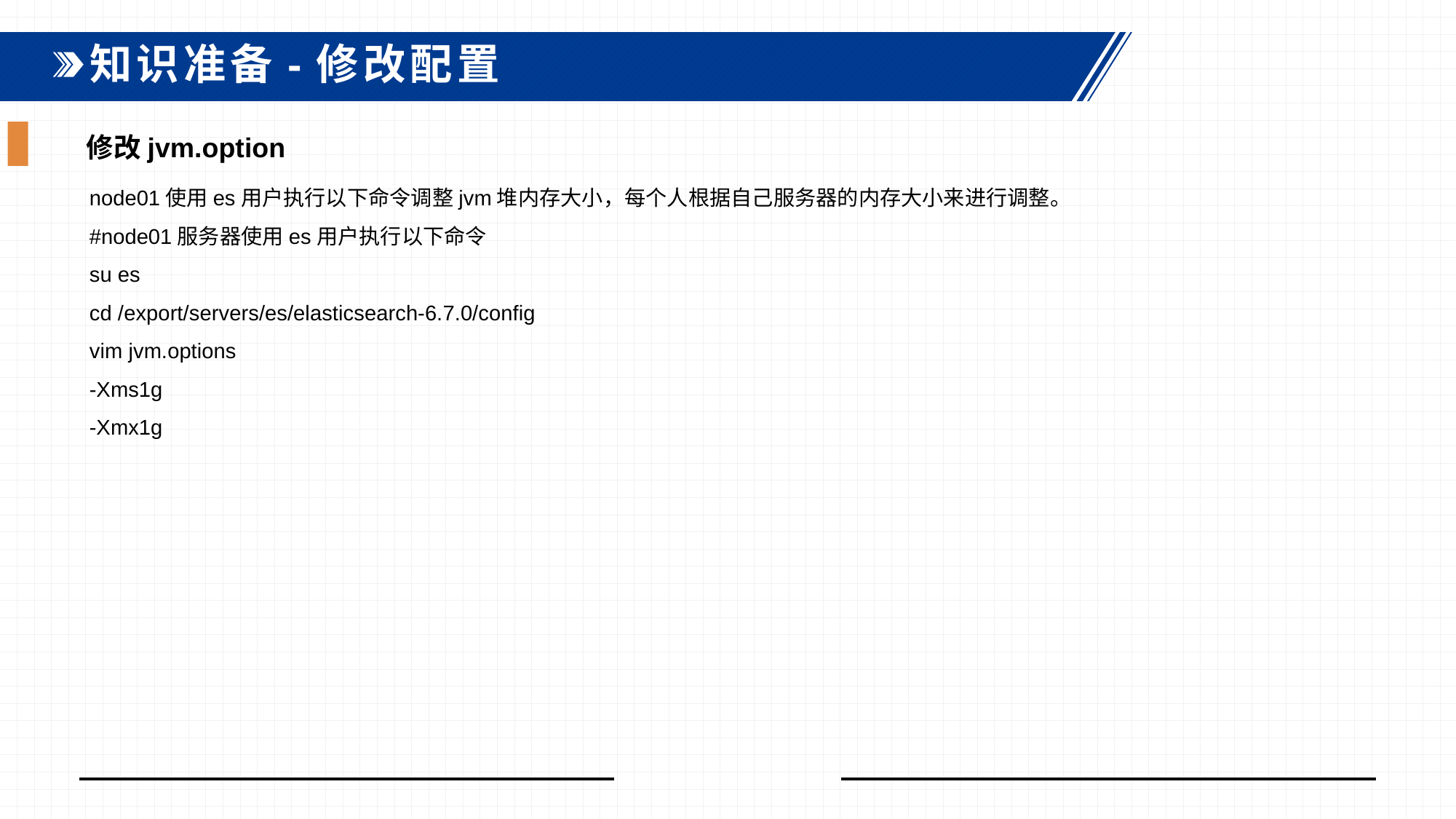

知识准备-修改配置
修改jvm.option
node01使用es用户执行以下命令调整jvm堆内存大小，每个人根据自己服务器的内存大小来进行调整。
#node01服务器使用es用户执行以下命令
su es
cd /export/servers/es/elasticsearch-6.7.0/config
vim jvm.options
-Xms1g
-Xmx1g